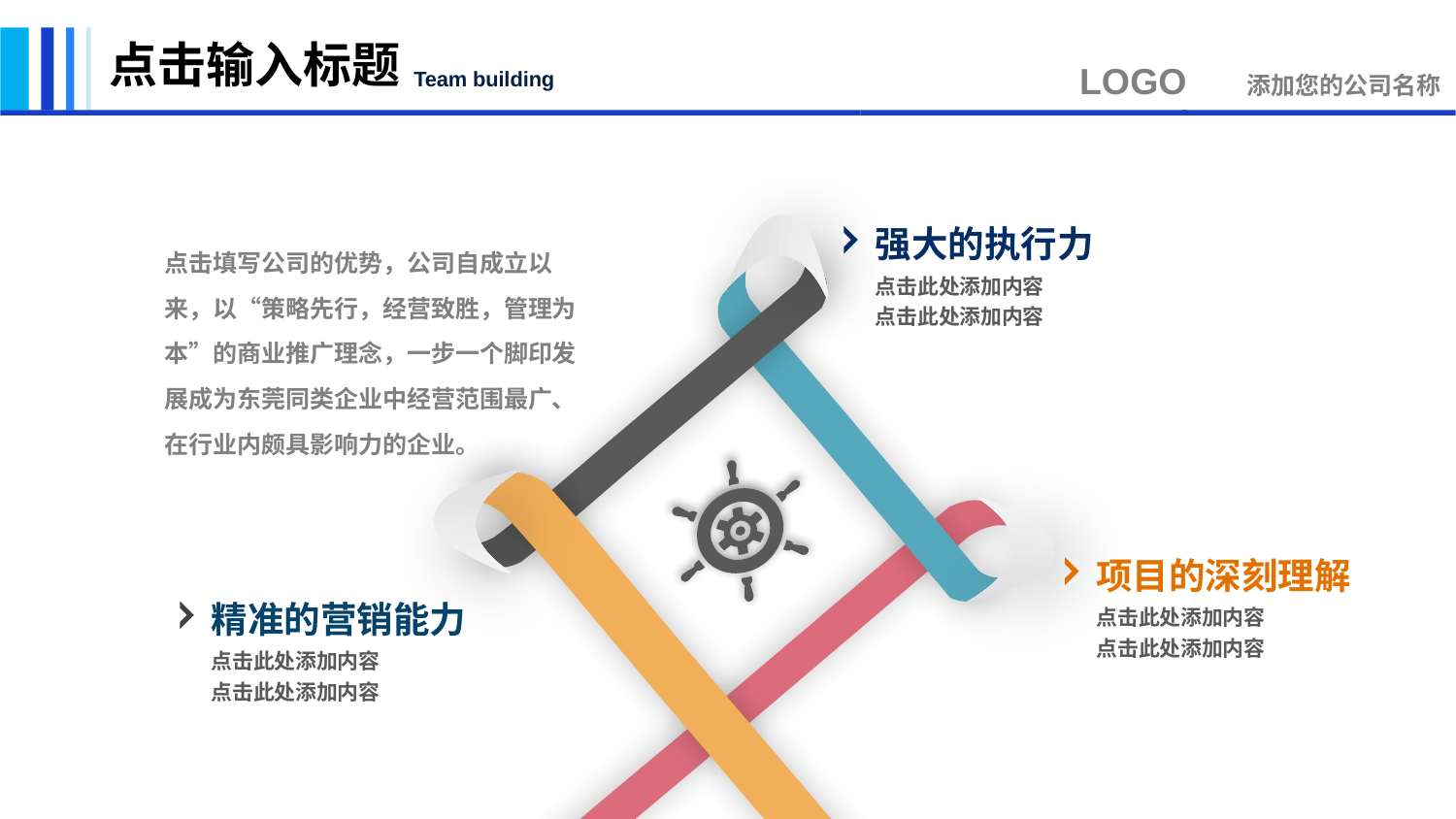

点击输入标题
LOGO     添加您的公司名称
Team building

强大的执行力

点击填写公司的优势，公司自成立以来，以“策略先行，经营致胜，管理为本”的商业推广理念，一步一个脚印发展成为东莞同类企业中经营范围最广、在行业内颇具影响力的企业。

点击此处添加内容
点击此处添加内容

项目的深刻理解

精准的营销能力
点击此处添加内容
点击此处添加内容

点击此处添加内容
点击此处添加内容